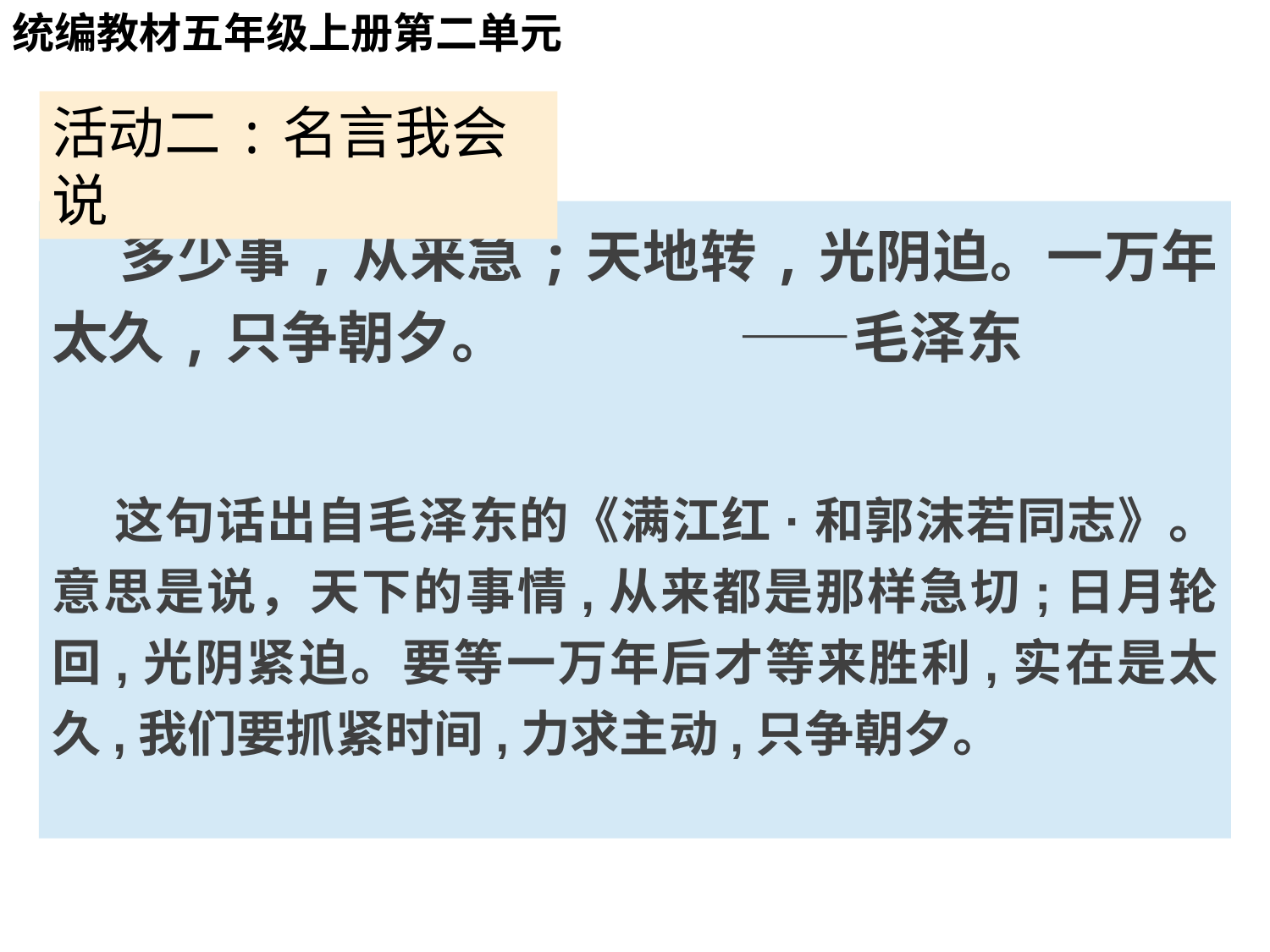

# 活动一:名言我会读
统编教材五年级上册第二单元
活动二:名言我会说
    多少事,从来急;天地转,光阴迫。一万年太久,只争朝夕。                  ——毛泽东

    这句话出自毛泽东的《满江红·和郭沫若同志》。意思是说，天下的事情,从来都是那样急切;日月轮回,光阴紧迫。要等一万年后才等来胜利,实在是太久,我们要抓紧时间,力求主动,只争朝夕。